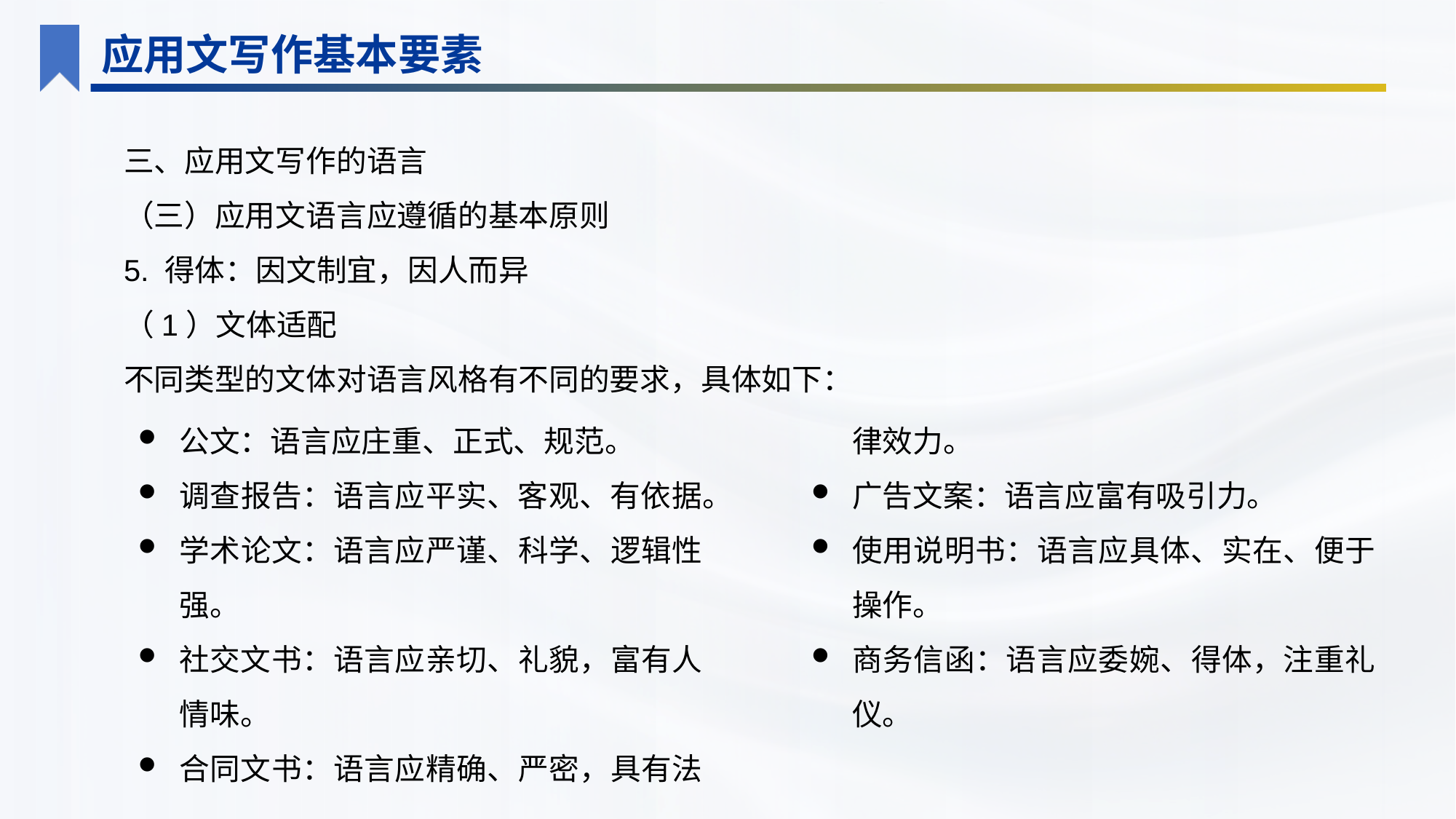

应用文写作基本要素
三、应用文写作的语言
（三）应用文语言应遵循的基本原则
5. 得体：因文制宜，因人而异
（1）文体适配
不同类型的文体对语言风格有不同的要求，具体如下：
公文：语言应庄重、正式、规范。
调查报告：语言应平实、客观、有依据。
学术论文：语言应严谨、科学、逻辑性强。
社交文书：语言应亲切、礼貌，富有人情味。
合同文书：语言应精确、严密，具有法律效力。
广告文案：语言应富有吸引力。
使用说明书：语言应具体、实在、便于操作。
商务信函：语言应委婉、得体，注重礼仪。